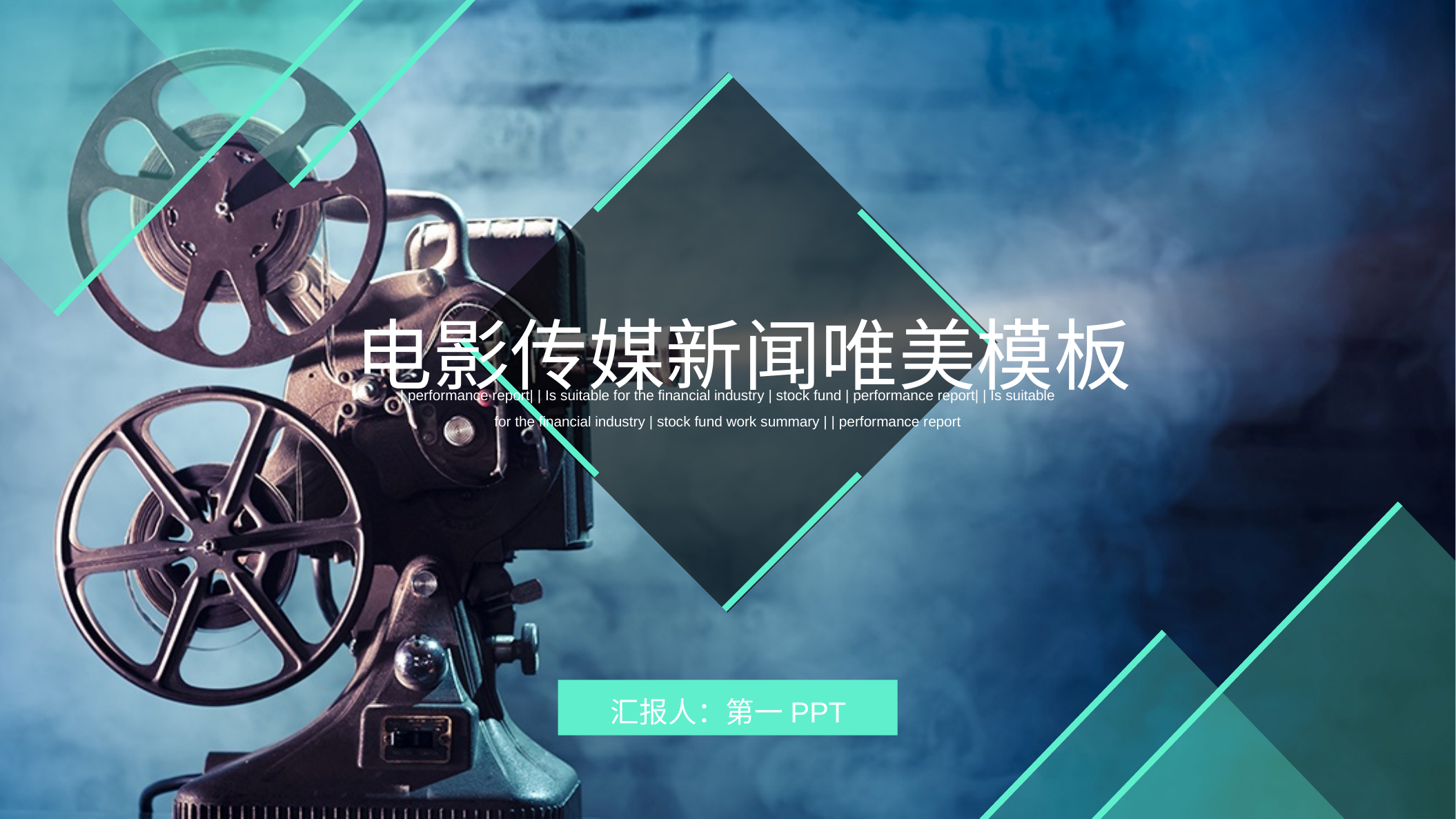

电影传媒新闻唯美模板
| performance report| | Is suitable for the financial industry | stock fund | performance report| | Is suitable for the financial industry | stock fund work summary | | performance report

汇报人：第一PPT